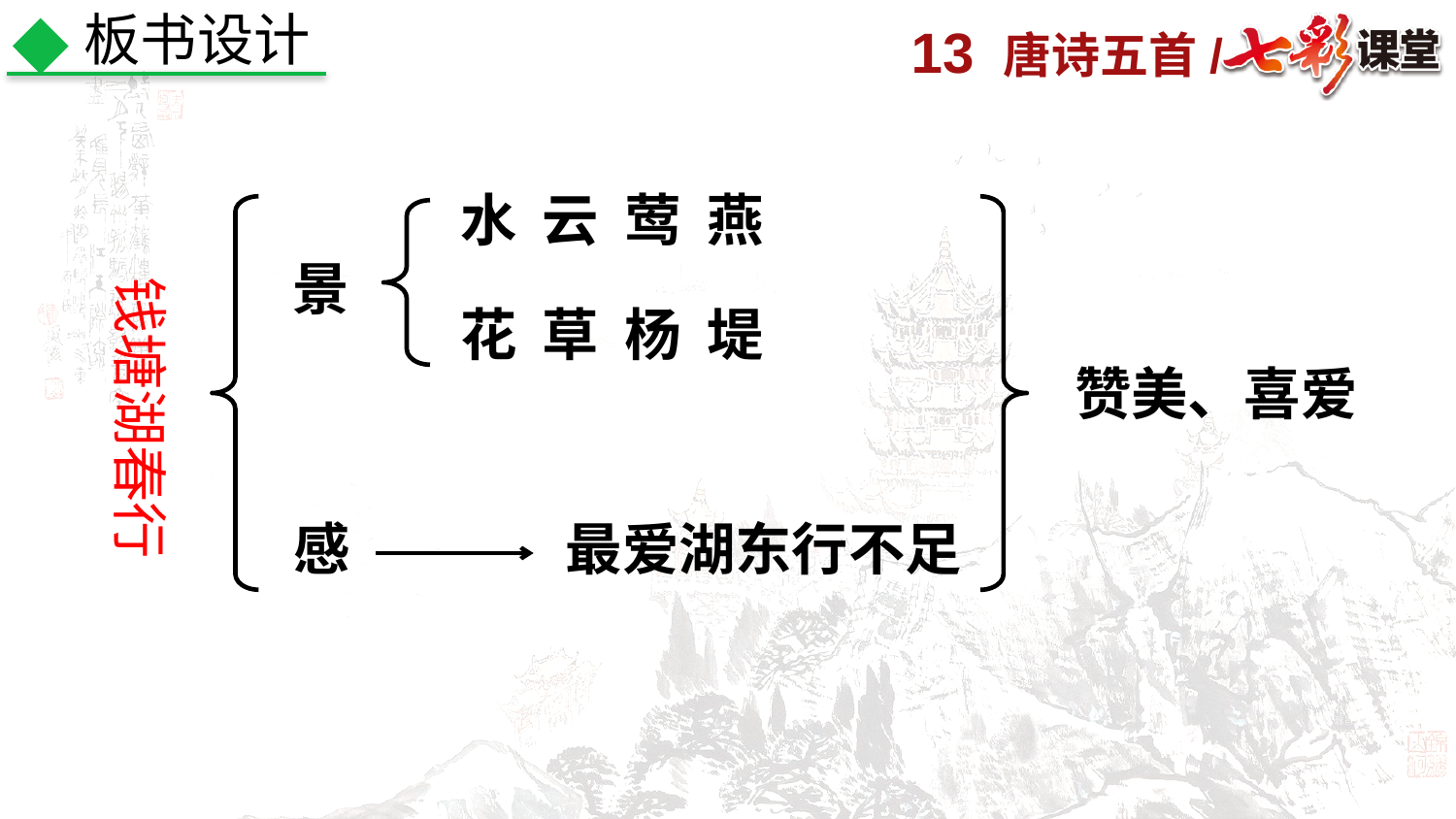

板书设计

水  云  莺  燕

钱塘湖春行
景
花  草  杨  堤
赞美、喜爱
感
最爱湖东行不足